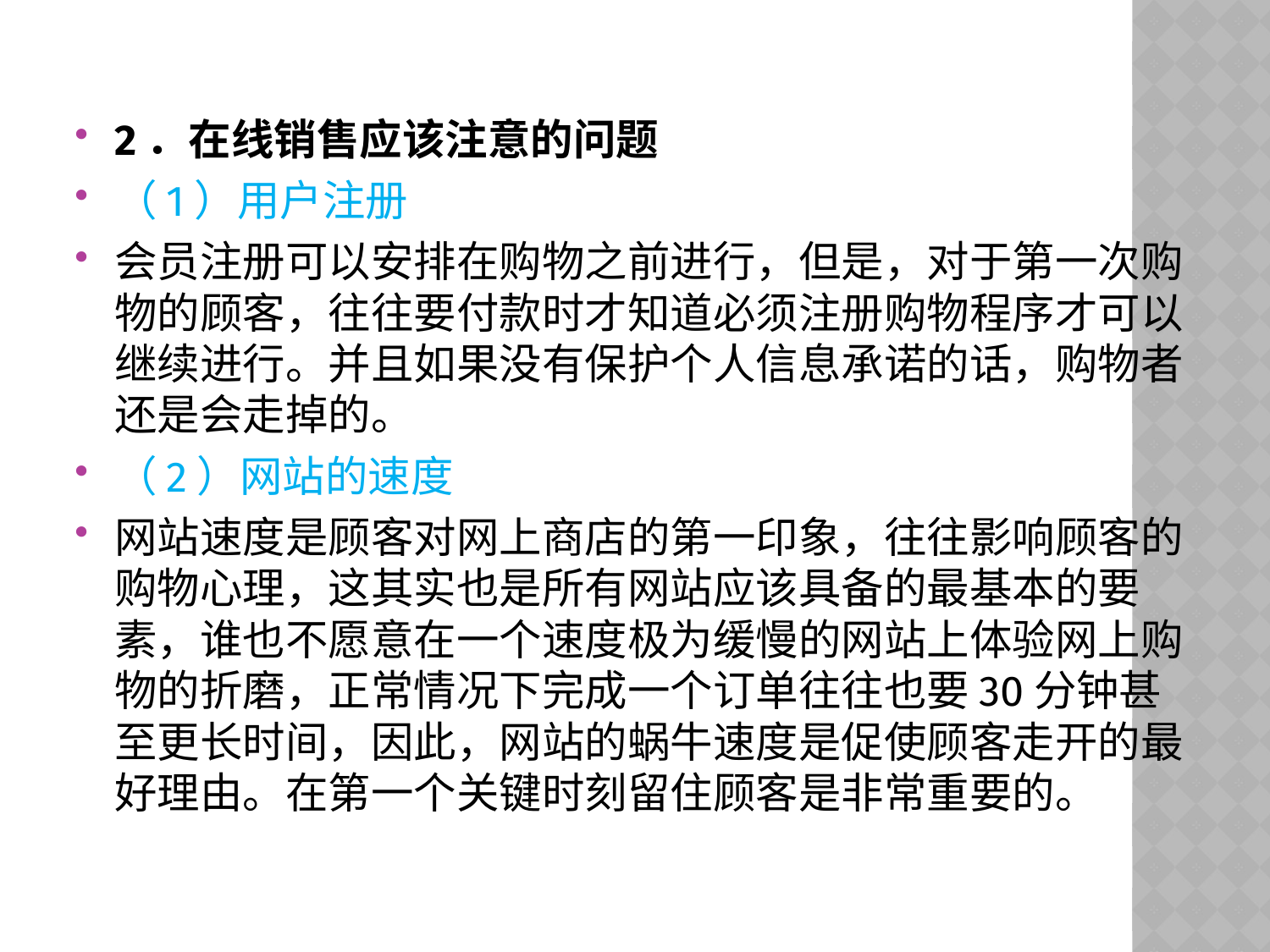

2．在线销售应该注意的问题
（1）用户注册
会员注册可以安排在购物之前进行，但是，对于第一次购物的顾客，往往要付款时才知道必须注册购物程序才可以继续进行。并且如果没有保护个人信息承诺的话，购物者还是会走掉的。
（2）网站的速度
网站速度是顾客对网上商店的第一印象，往往影响顾客的购物心理，这其实也是所有网站应该具备的最基本的要素，谁也不愿意在一个速度极为缓慢的网站上体验网上购物的折磨，正常情况下完成一个订单往往也要30分钟甚至更长时间，因此，网站的蜗牛速度是促使顾客走开的最好理由。在第一个关键时刻留住顾客是非常重要的。